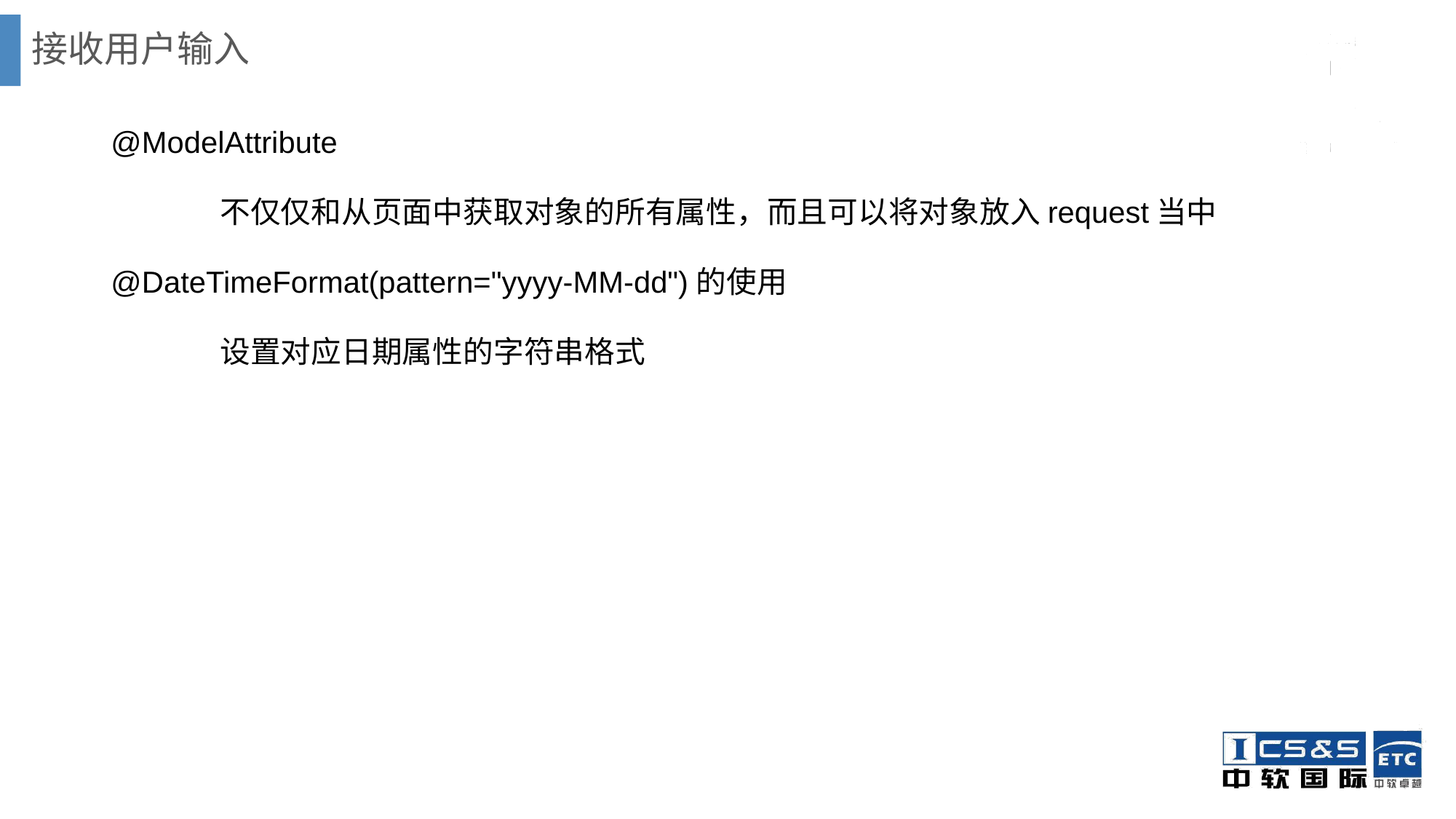

# 接收用户输入
@ModelAttribute
	不仅仅和从页面中获取对象的所有属性，而且可以将对象放入request当中
@DateTimeFormat(pattern="yyyy-MM-dd")的使用
	设置对应日期属性的字符串格式